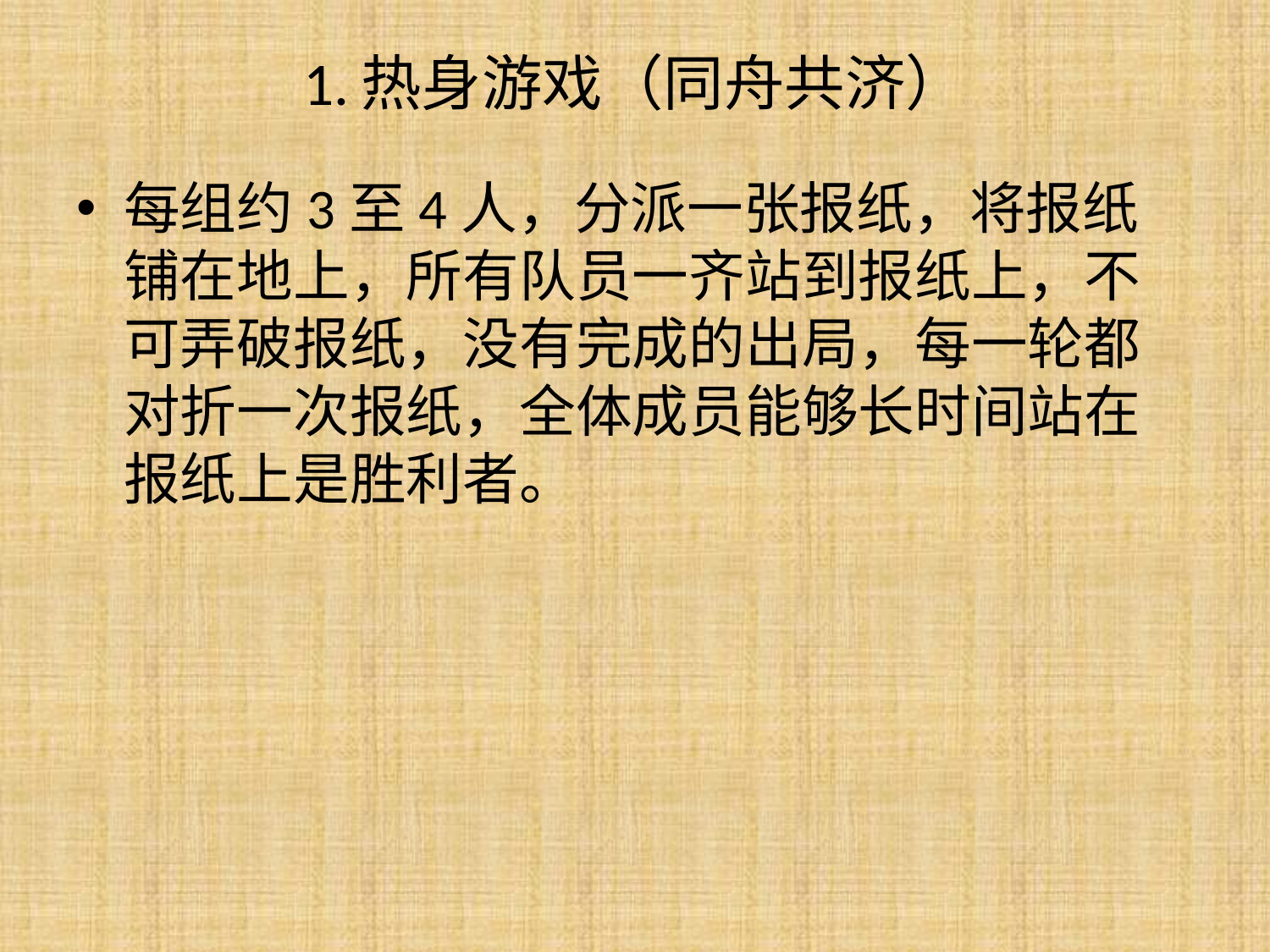

# 1.热身游戏（同舟共济）
每组约3至4人，分派一张报纸，将报纸铺在地上，所有队员一齐站到报纸上，不可弄破报纸，没有完成的出局，每一轮都对折一次报纸，全体成员能够长时间站在报纸上是胜利者。